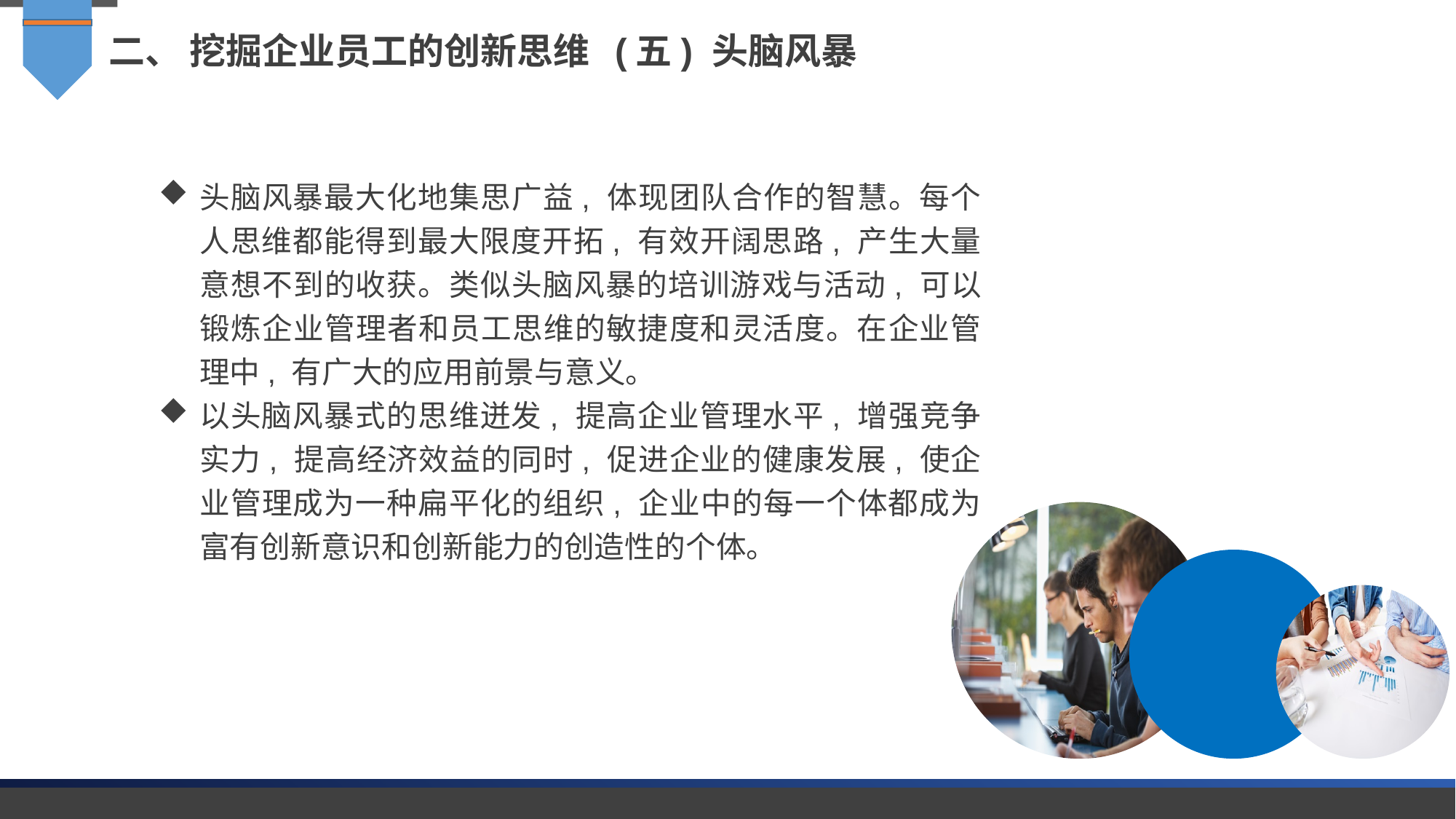

二、 挖掘企业员工的创新思维  (五) 头脑风暴
头脑风暴最大化地集思广益, 体现团队合作的智慧。每个人思维都能得到最大限度开拓, 有效开阔思路, 产生大量意想不到的收获。类似头脑风暴的培训游戏与活动, 可以锻炼企业管理者和员工思维的敏捷度和灵活度。在企业管理中, 有广大的应用前景与意义。
以头脑风暴式的思维迸发, 提高企业管理水平, 增强竞争实力, 提高经济效益的同时, 促进企业的健康发展, 使企业管理成为一种扁平化的组织, 企业中的每一个体都成为富有创新意识和创新能力的创造性的个体。